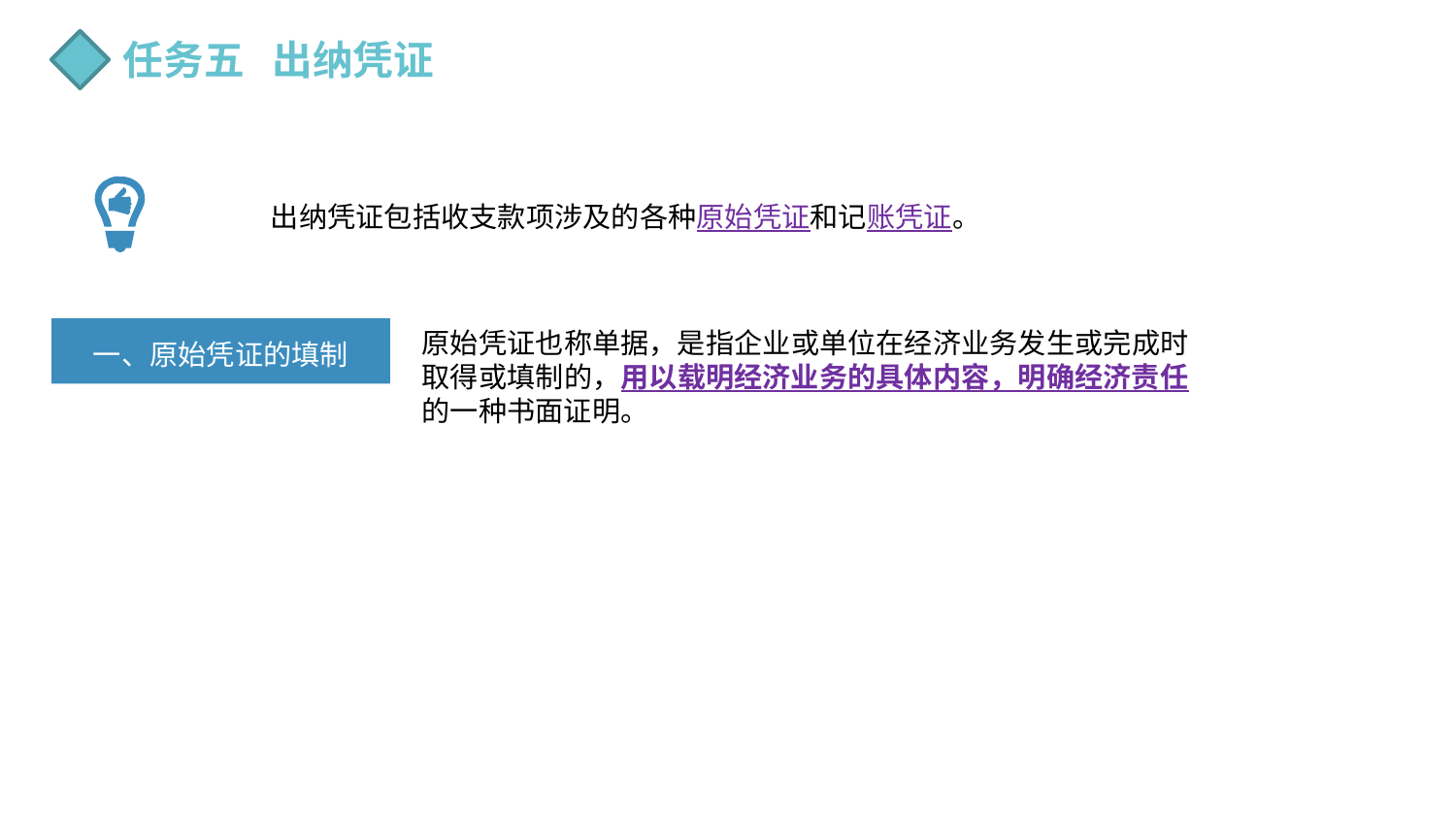

任务五   出纳凭证

出纳凭证包括收支款项涉及的各种原始凭证和记账凭证。

一、原始凭证的填制
原始凭证也称单据，是指企业或单位在经济业务发生或完成时取得或填制的，用以载明经济业务的具体内容，明确经济责任的一种书面证明。